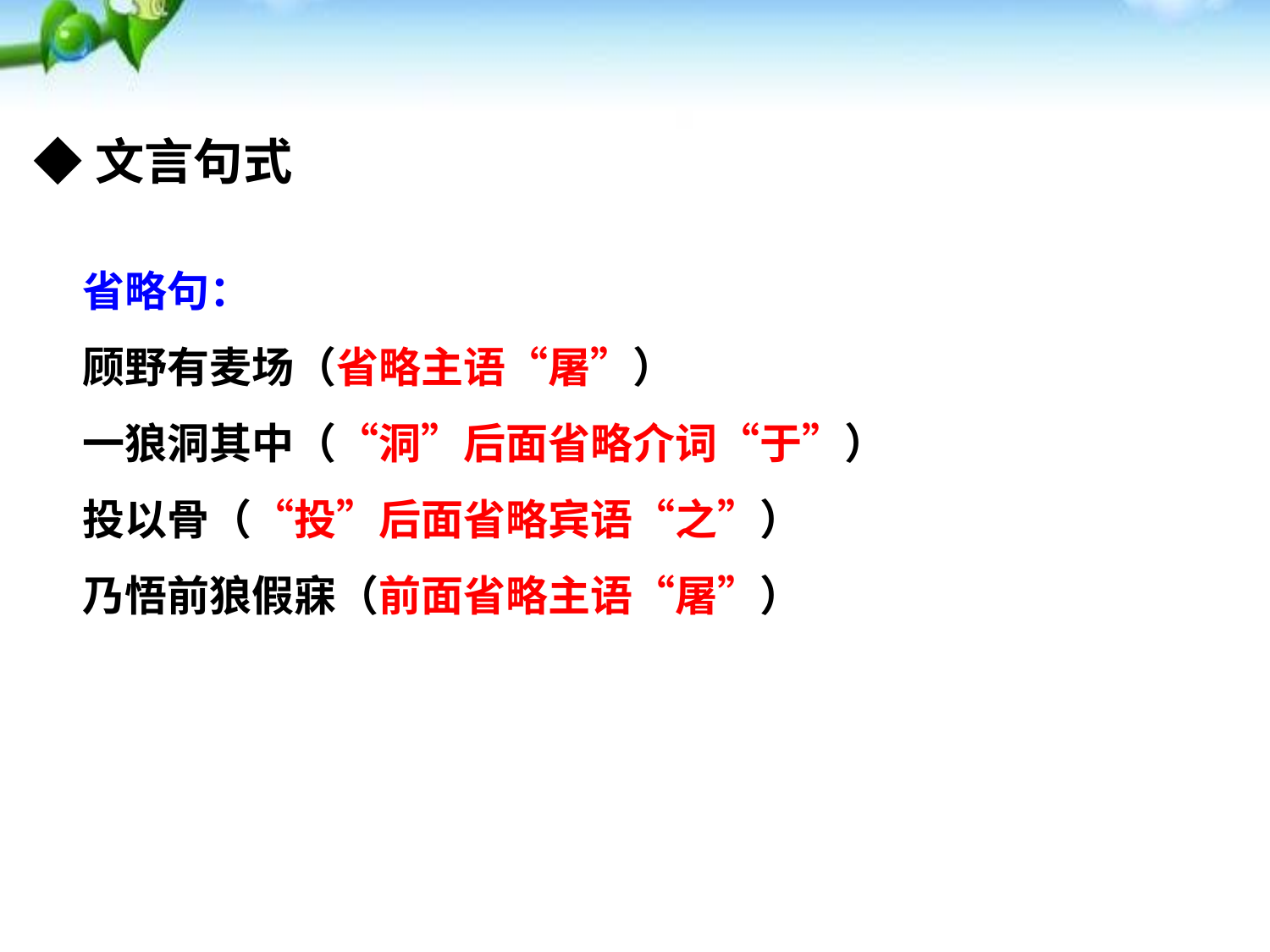

◆文言句式
省略句：
顾野有麦场（省略主语“屠”）
一狼洞其中（“洞”后面省略介词“于”）
投以骨（“投”后面省略宾语“之”）
乃悟前狼假寐（前面省略主语“屠”）